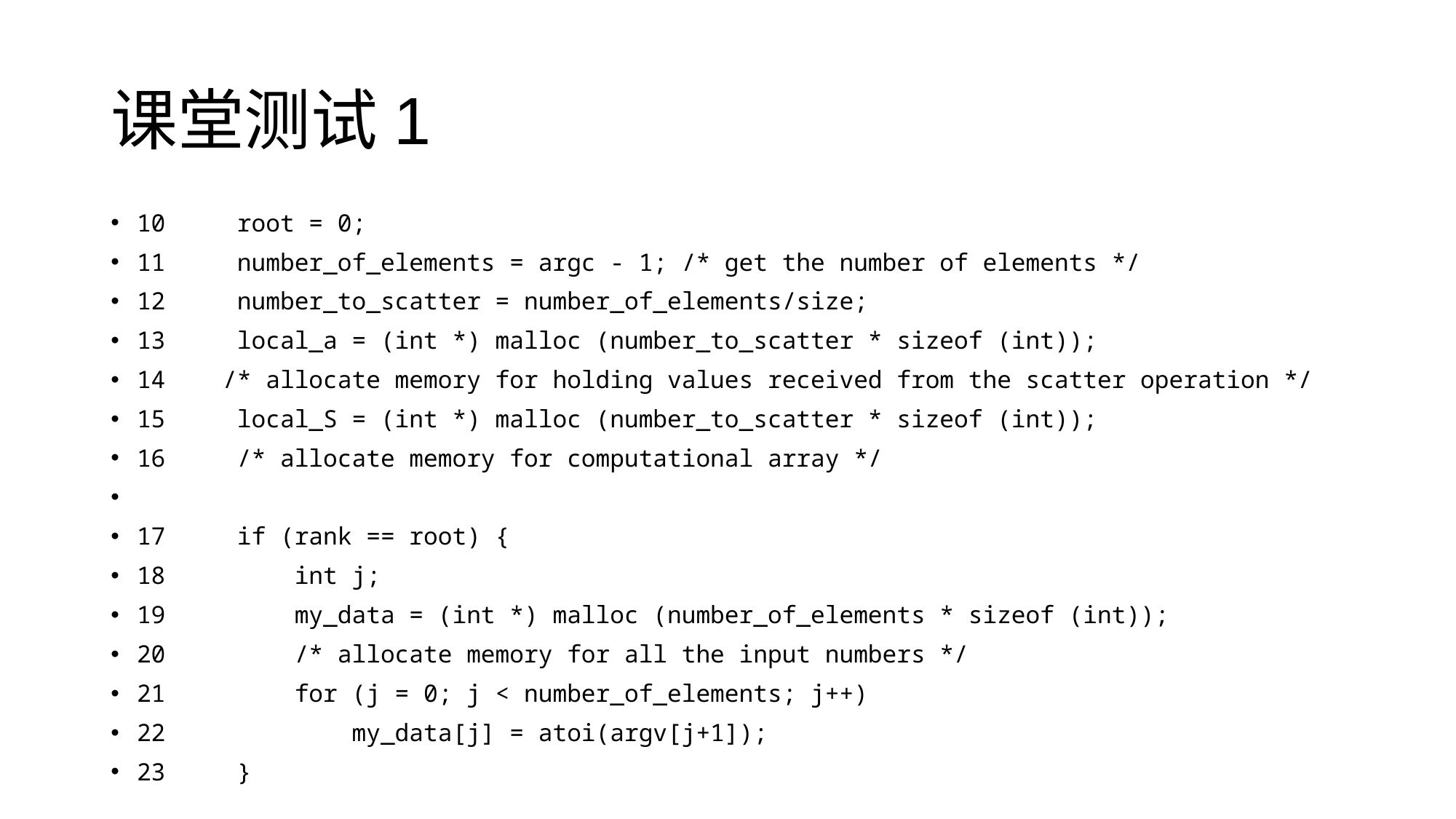

# 课堂测试1

10     root = 0;
11     number_of_elements = argc - 1; /* get the number of elements */
12     number_to_scatter = number_of_elements/size;
13     local_a = (int *) malloc (number_to_scatter * sizeof (int));
14    /* allocate memory for holding values received from the scatter operation */
15     local_S = (int *) malloc (number_to_scatter * sizeof (int));
16     /* allocate memory for computational array */

17     if (rank == root) {
18         int j;
19         my_data = (int *) malloc (number_of_elements * sizeof (int));
20         /* allocate memory for all the input numbers */
21         for (j = 0; j < number_of_elements; j++)
22             my_data[j] = atoi(argv[j+1]);
23     }